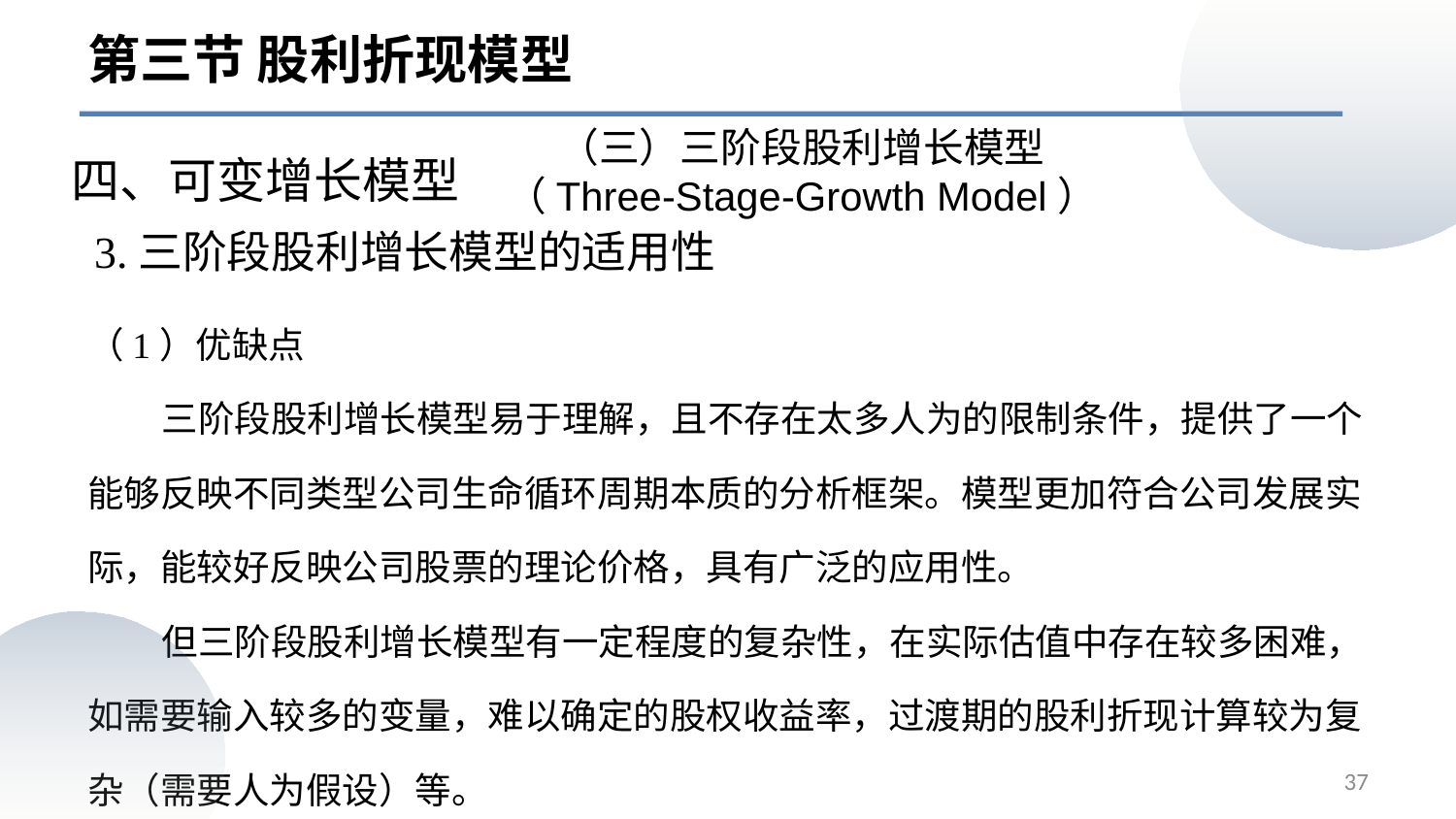

第三节 股利折现模型
（三）三阶段股利增长模型（Three-Stage-Growth Model）
四、可变增长模型
# 3.三阶段股利增长模型的适用性
（1）优缺点
        三阶段股利增长模型易于理解，且不存在太多人为的限制条件，提供了一个能够反映不同类型公司生命循环周期本质的分析框架。模型更加符合公司发展实际，能较好反映公司股票的理论价格，具有广泛的应用性。
        但三阶段股利增长模型有一定程度的复杂性，在实际估值中存在较多困难，如需要输入较多的变量，难以确定的股权收益率，过渡期的股利折现计算较为复杂（需要人为假设）等。

37